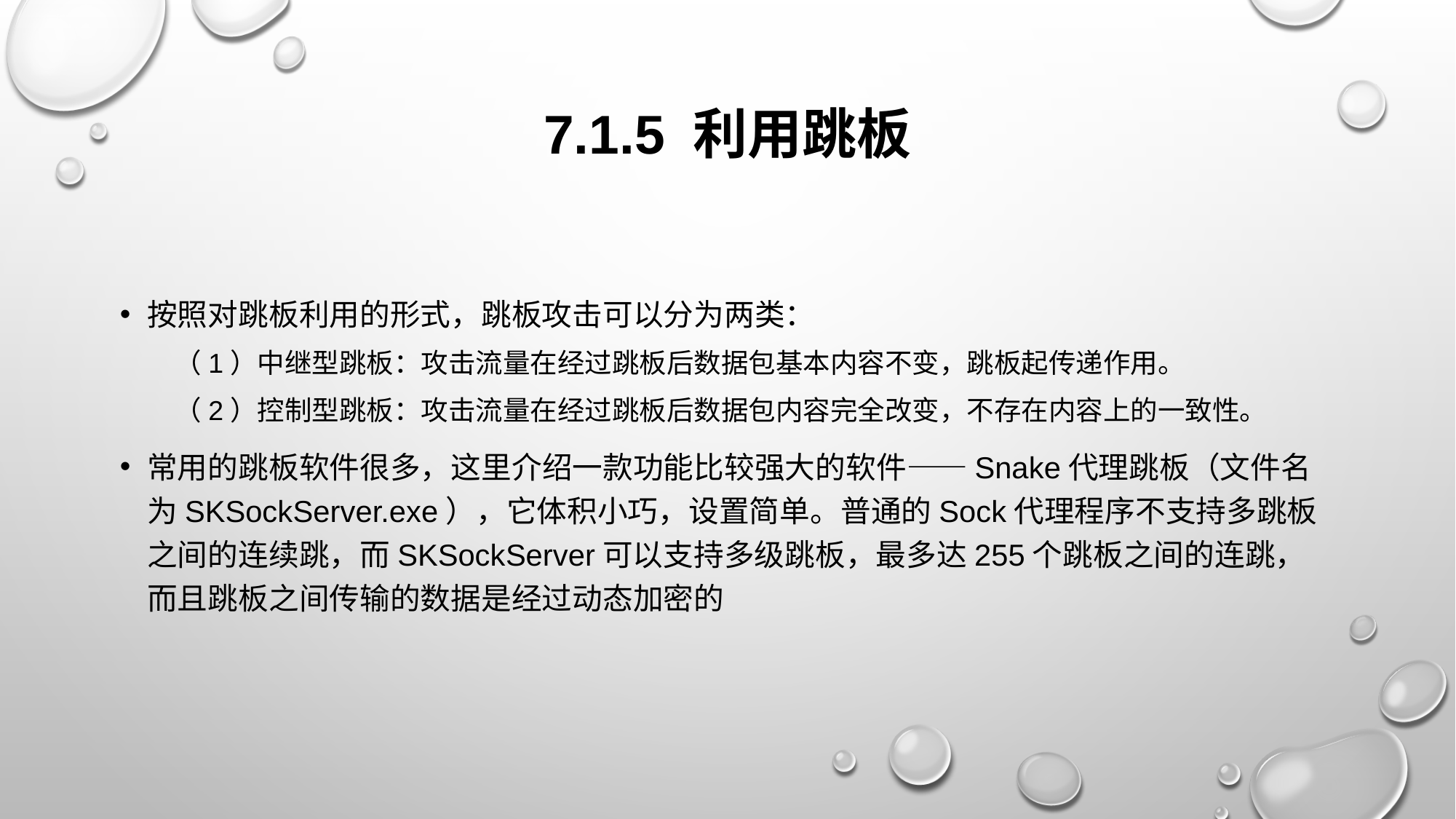

# 7.1.5 利用跳板
按照对跳板利用的形式，跳板攻击可以分为两类：
（1）中继型跳板：攻击流量在经过跳板后数据包基本内容不变，跳板起传递作用。
（2）控制型跳板：攻击流量在经过跳板后数据包内容完全改变，不存在内容上的一致性。
常用的跳板软件很多，这里介绍一款功能比较强大的软件——Snake代理跳板（文件名为SKSockServer.exe），它体积小巧，设置简单。普通的Sock代理程序不支持多跳板之间的连续跳，而SKSockServer可以支持多级跳板，最多达255个跳板之间的连跳，而且跳板之间传输的数据是经过动态加密的